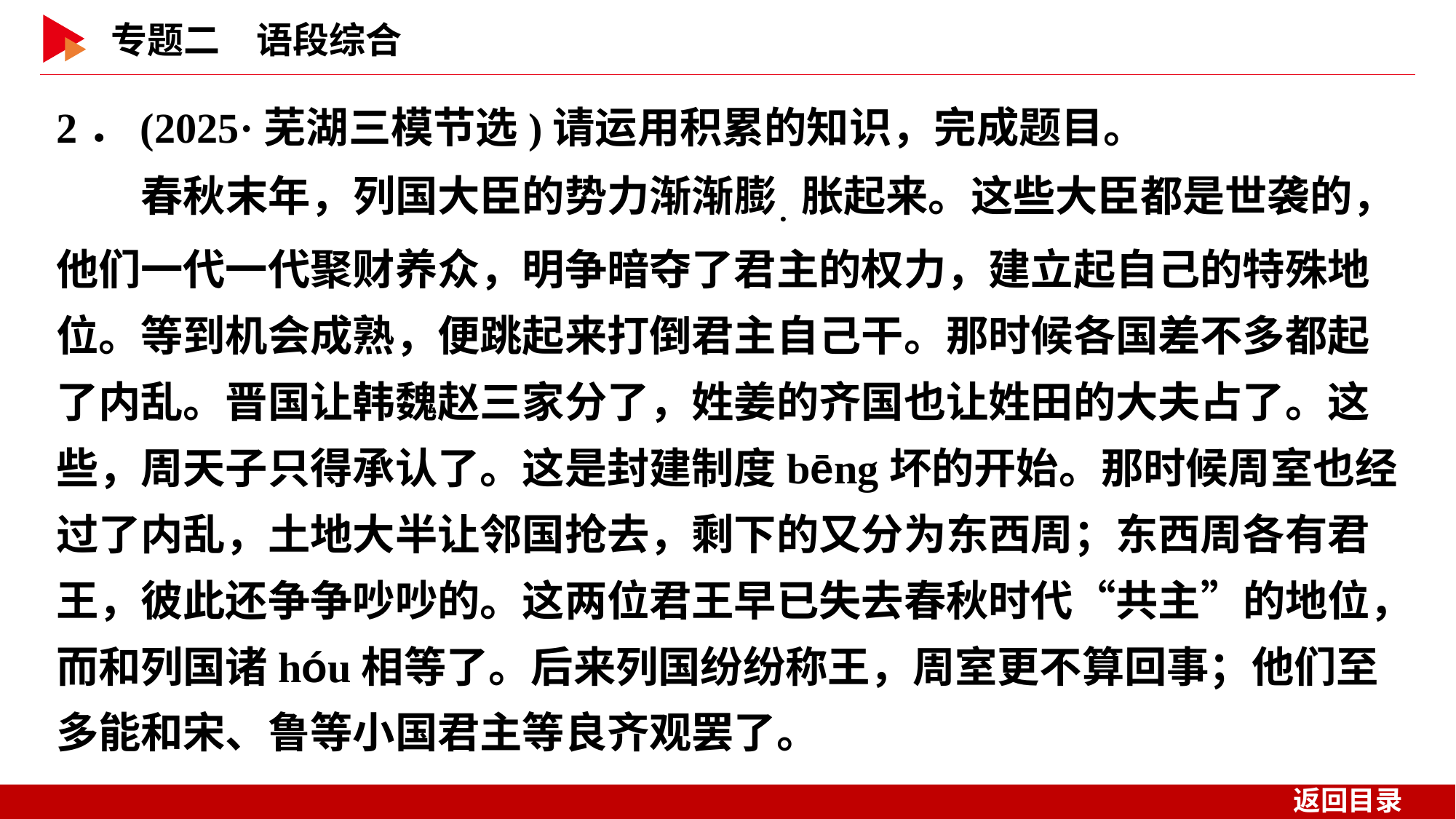

2．(2025·芜湖三模节选)请运用积累的知识，完成题目。
　　春秋末年，列国大臣的势力渐渐膨．胀起来。这些大臣都是世袭的，他们一代一代聚财养众，明争暗夺了君主的权力，建立起自己的特殊地位。等到机会成熟，便跳起来打倒君主自己干。那时候各国差不多都起了内乱。晋国让韩魏赵三家分了，姓姜的齐国也让姓田的大夫占了。这些，周天子只得承认了。这是封建制度bēng坏的开始。那时候周室也经过了内乱，土地大半让邻国抢去，剩下的又分为东西周；东西周各有君王，彼此还争争吵吵的。这两位君王早已失去春秋时代“共主”的地位，而和列国诸hóu相等了。后来列国纷纷称王，周室更不算回事；他们至多能和宋、鲁等小国君主等良齐观罢了。